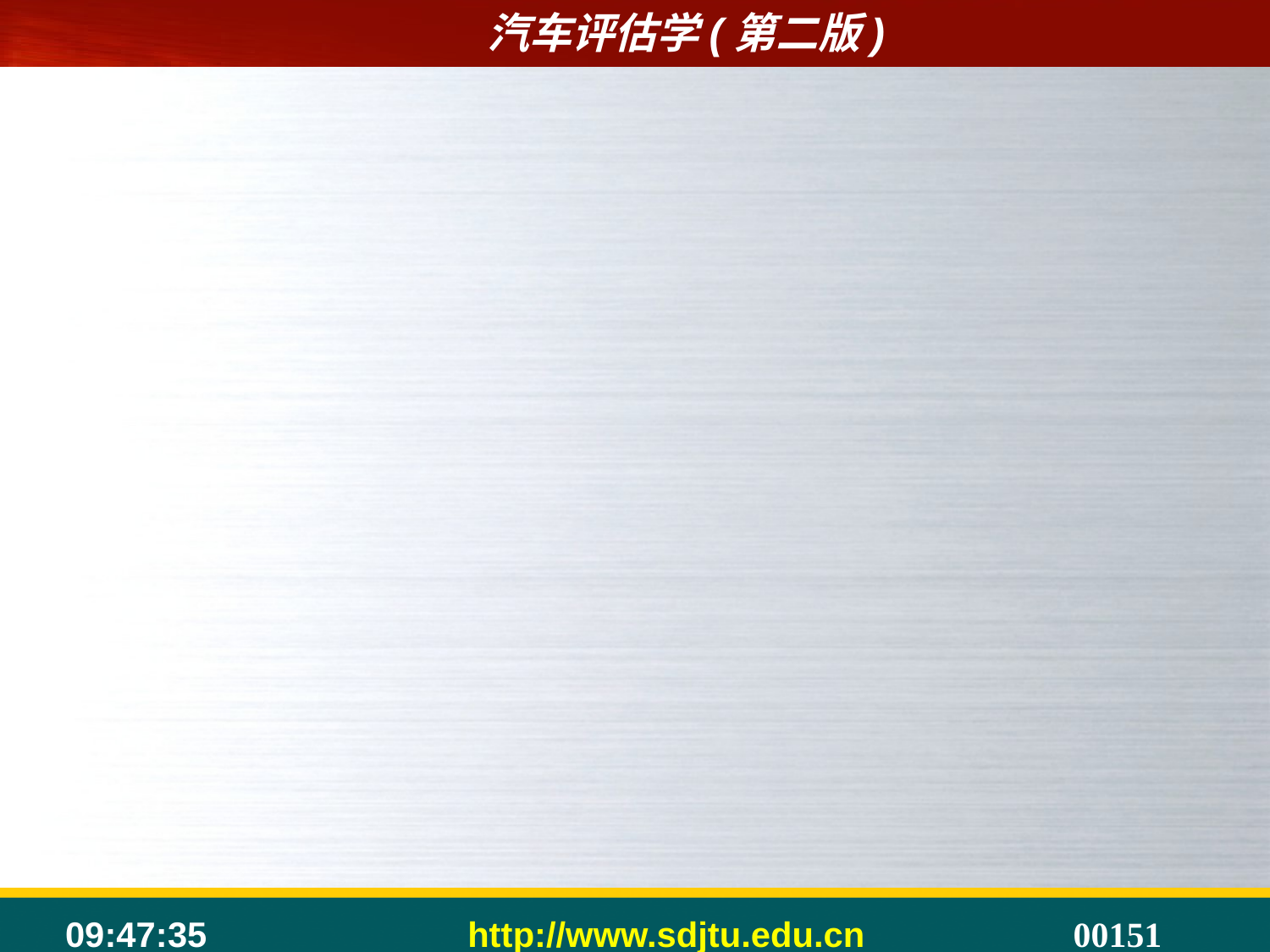

#
	2.不可拆卸件的修与换
	碰撞损伤的汽车中最常见的不可拆卸件就是三厢车的后翼子板，由于更换需从车身上将其切割下来，而国内绝大多数汽车维修厂在切割和焊接上，满足不了制造厂提出的工艺要求，从而造成车身结构方面新的修理损伤。所以，在国内现有修理行业的设备和工艺水平条件下，后翼子板只要有修理的可能都应采取修理的方法修复，而不应象前翼子板一样存在值不值得修理的问题。